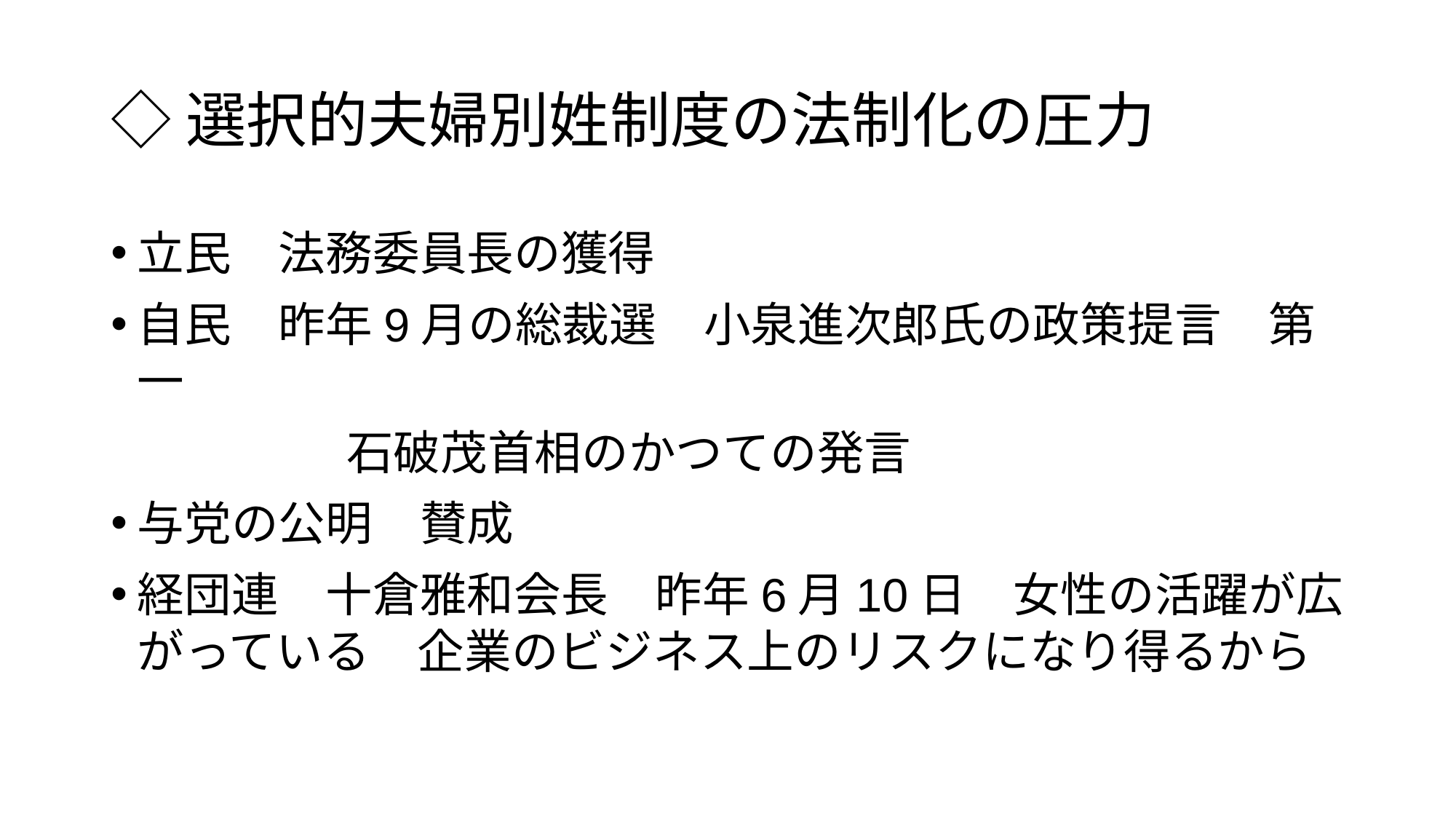

# ◇選択的夫婦別姓制度の法制化の圧力
立民　法務委員長の獲得
自民　昨年9月の総裁選　小泉進次郎氏の政策提言　第一
　　　　　石破茂首相のかつての発言
与党の公明　賛成
経団連　十倉雅和会長　昨年6月10日　女性の活躍が広がっている　企業のビジネス上のリスクになり得るから